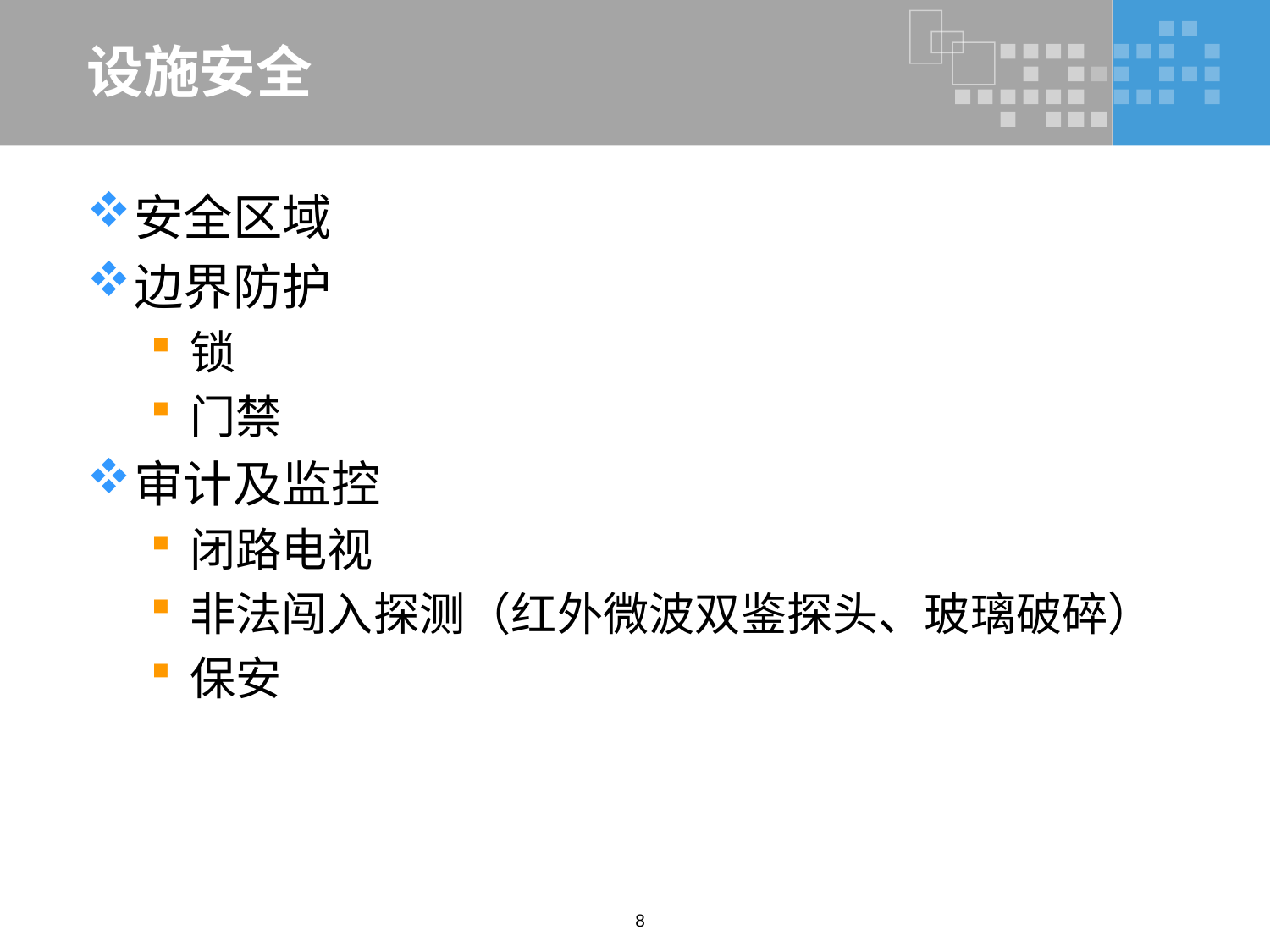

# 设施安全
安全区域
边界防护
锁
门禁
审计及监控
闭路电视
非法闯入探测（红外微波双鉴探头、玻璃破碎）
保安

8